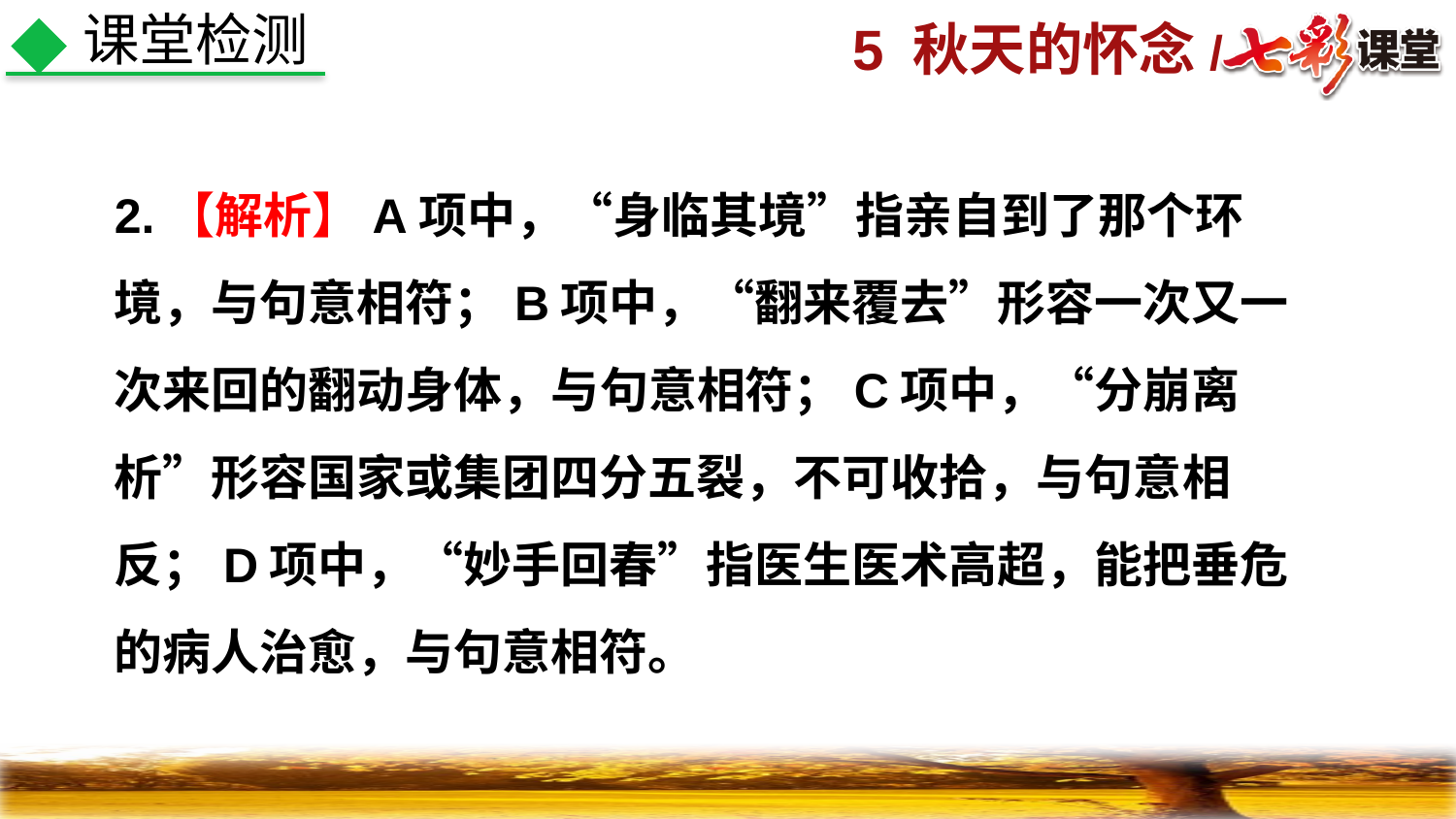

课堂检测

2.【解析】A项中，“身临其境”指亲自到了那个环境，与句意相符；B项中，“翻来覆去”形容一次又一次来回的翻动身体，与句意相符；C项中，“分崩离析”形容国家或集团四分五裂，不可收拾，与句意相反；D项中，“妙手回春”指医生医术高超，能把垂危的病人治愈，与句意相符。